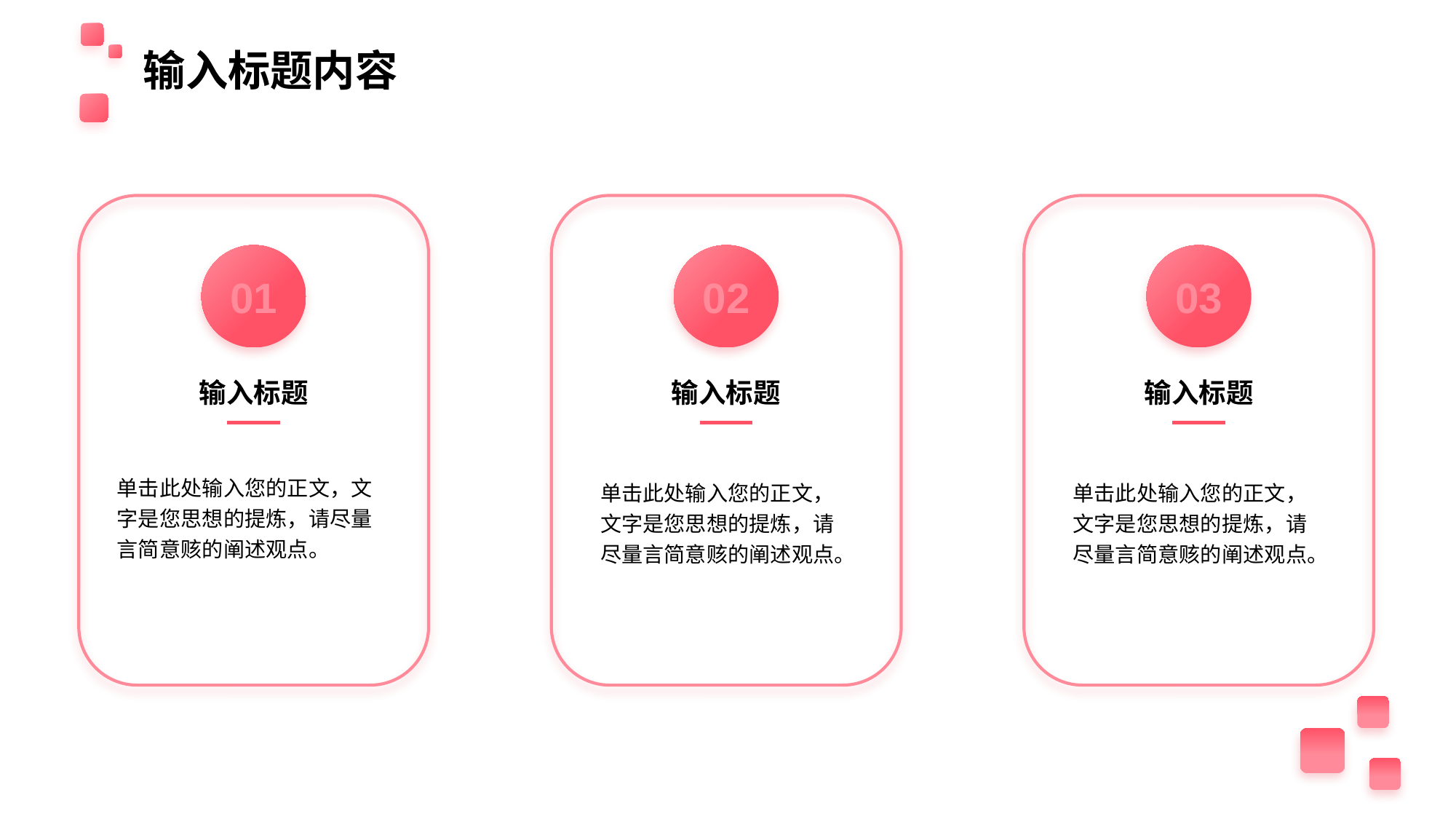

输入标题内容

01
输入标题
单击此处输入您的正文，文字是您思想的提炼，请尽量言简意赅的阐述观点。

02
输入标题
单击此处输入您的正文，文字是您思想的提炼，请尽量言简意赅的阐述观点。

03
输入标题
单击此处输入您的正文，文字是您思想的提炼，请尽量言简意赅的阐述观点。